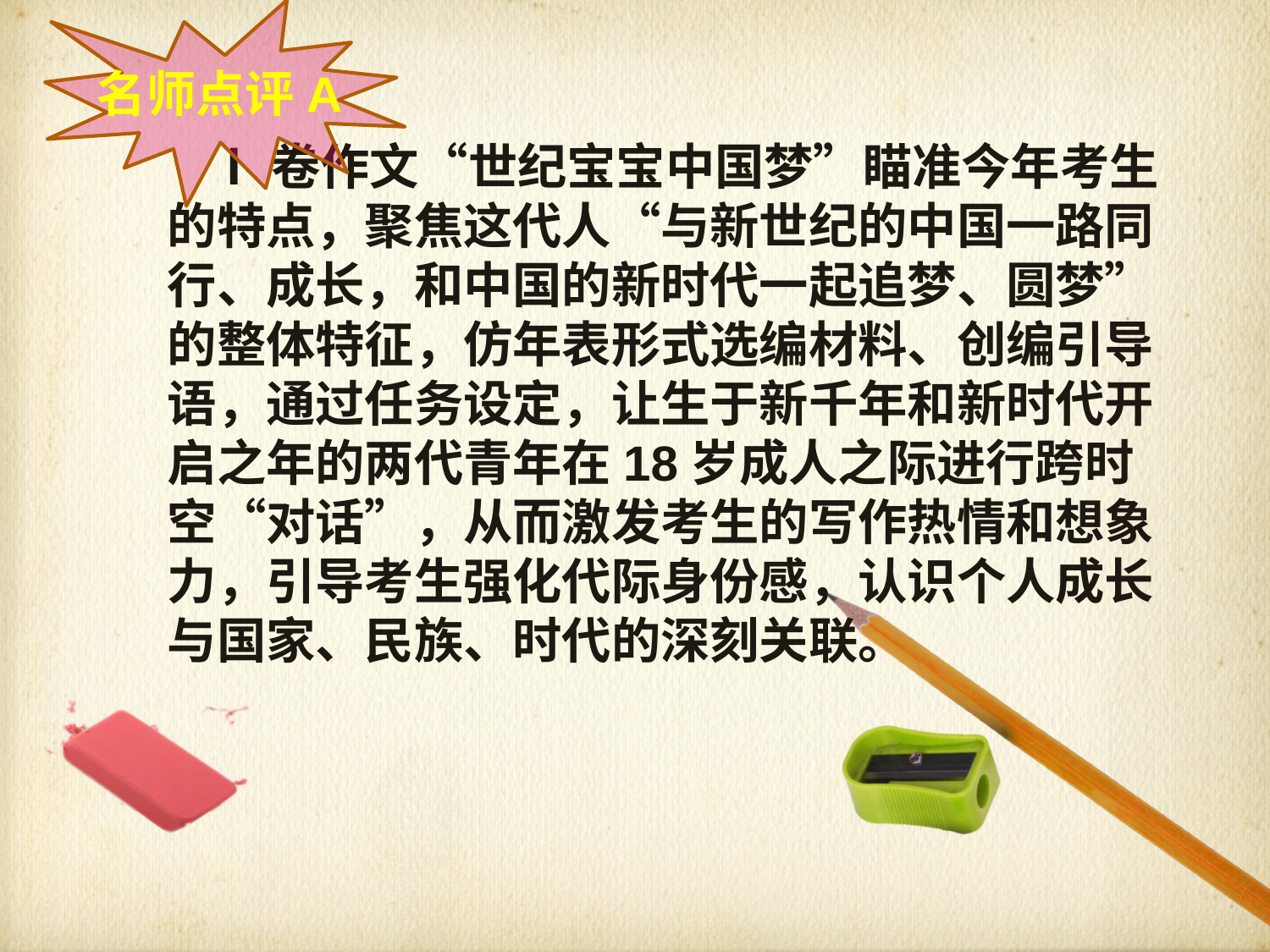

名师点评A
Ⅰ卷作文“世纪宝宝中国梦”瞄准今年考生的特点，聚焦这代人“与新世纪的中国一路同行、成长，和中国的新时代一起追梦、圆梦”的整体特征，仿年表形式选编材料、创编引导语，通过任务设定，让生于新千年和新时代开启之年的两代青年在18岁成人之际进行跨时空“对话”，从而激发考生的写作热情和想象力，引导考生强化代际身份感，认识个人成长与国家、民族、时代的深刻关联。